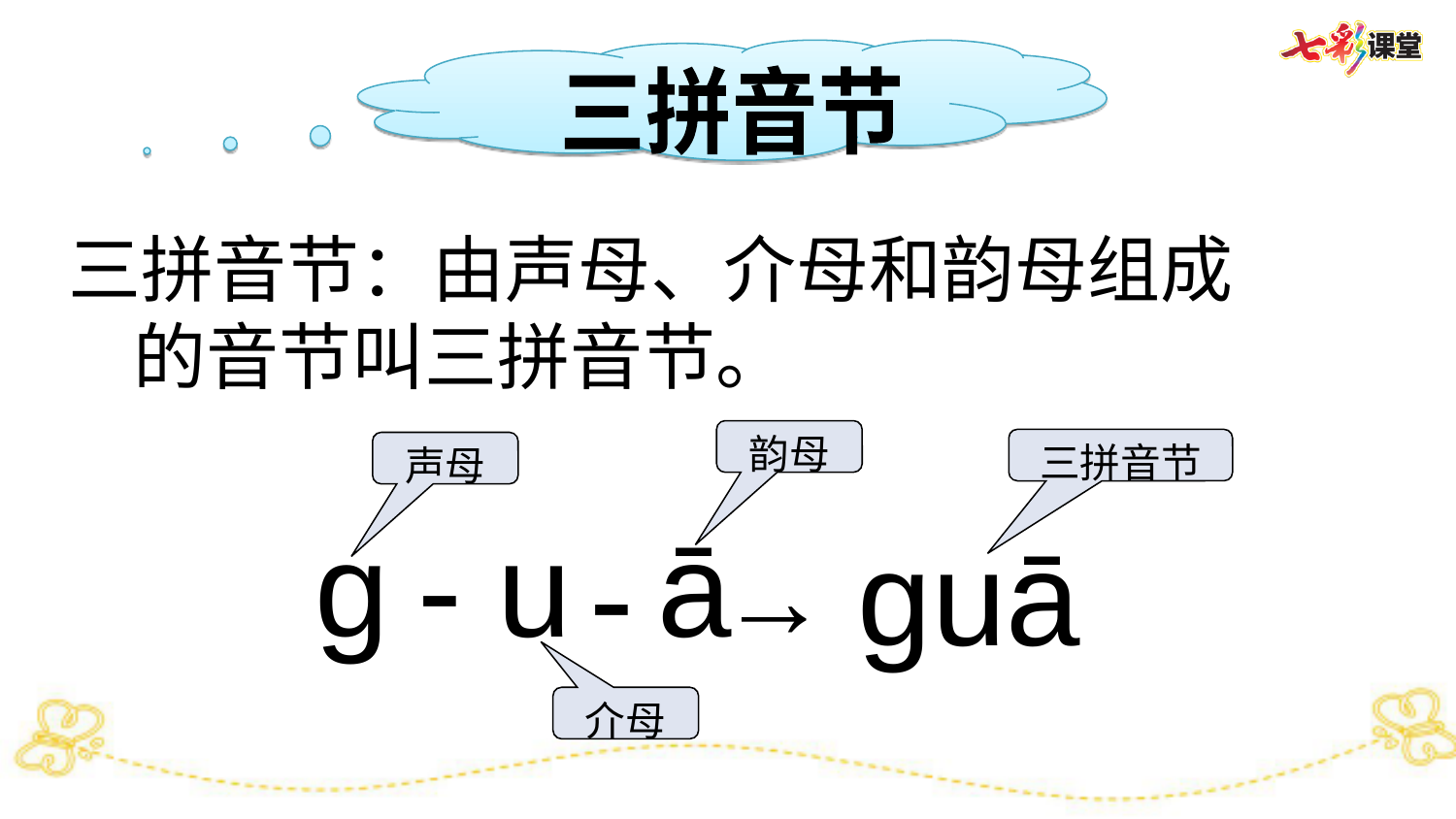

三拼音节
三拼音节：由声母、介母和韵母组成      的音节叫三拼音节。
韵母
三拼音节
声母
g
-
u
ā
-
guā
→
介母